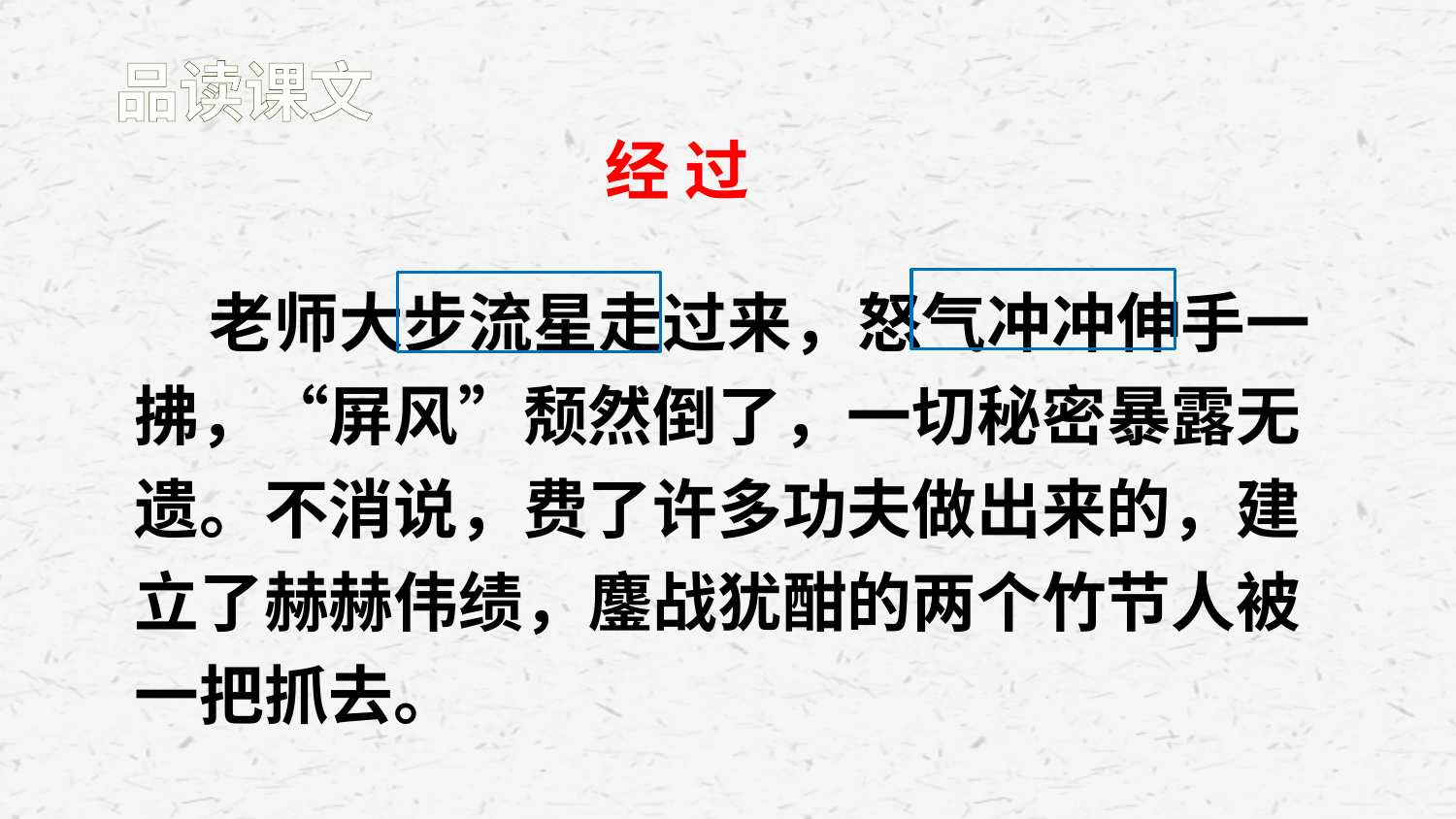

品读课文
经 过
    老师大步流星走过来，怒气冲冲伸手一拂，“屏风”颓然倒了，一切秘密暴露无遗。不消说，费了许多功夫做出来的，建立了赫赫伟绩，鏖战犹酣的两个竹节人被一把抓去。